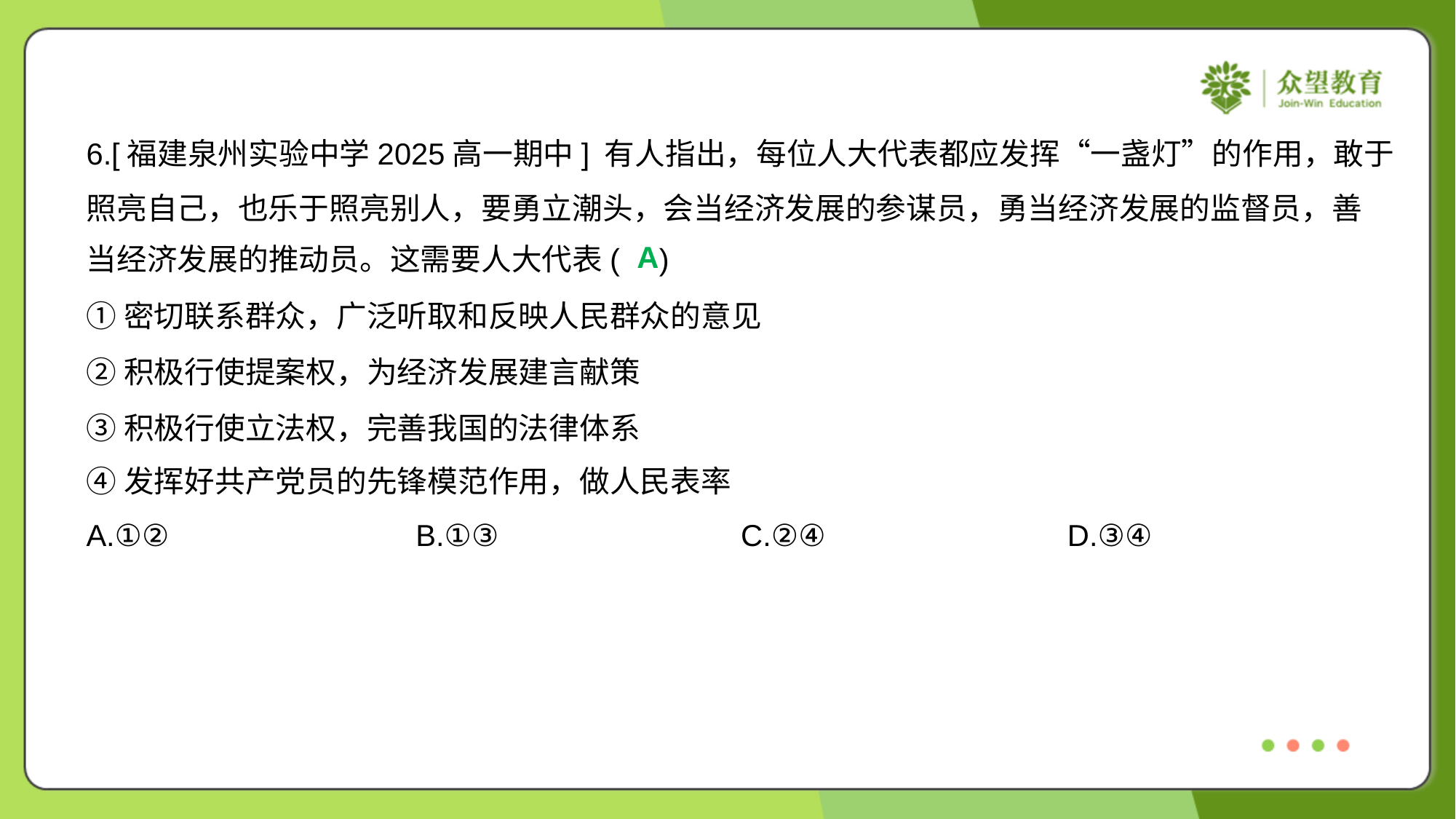

6.[福建泉州实验中学2025高一期中] 有人指出，每位人大代表都应发挥“一盏灯”的作用，敢于
照亮自己，也乐于照亮别人，要勇立潮头，会当经济发展的参谋员，勇当经济发展的监督员，善
当经济发展的推动员。这需要人大代表(     )
A
①密切联系群众，广泛听取和反映人民群众的意见
②积极行使提案权，为经济发展建言献策
③积极行使立法权，完善我国的法律体系
④发挥好共产党员的先锋模范作用，做人民表率
A.①②	B.①③	C.②④	D.③④